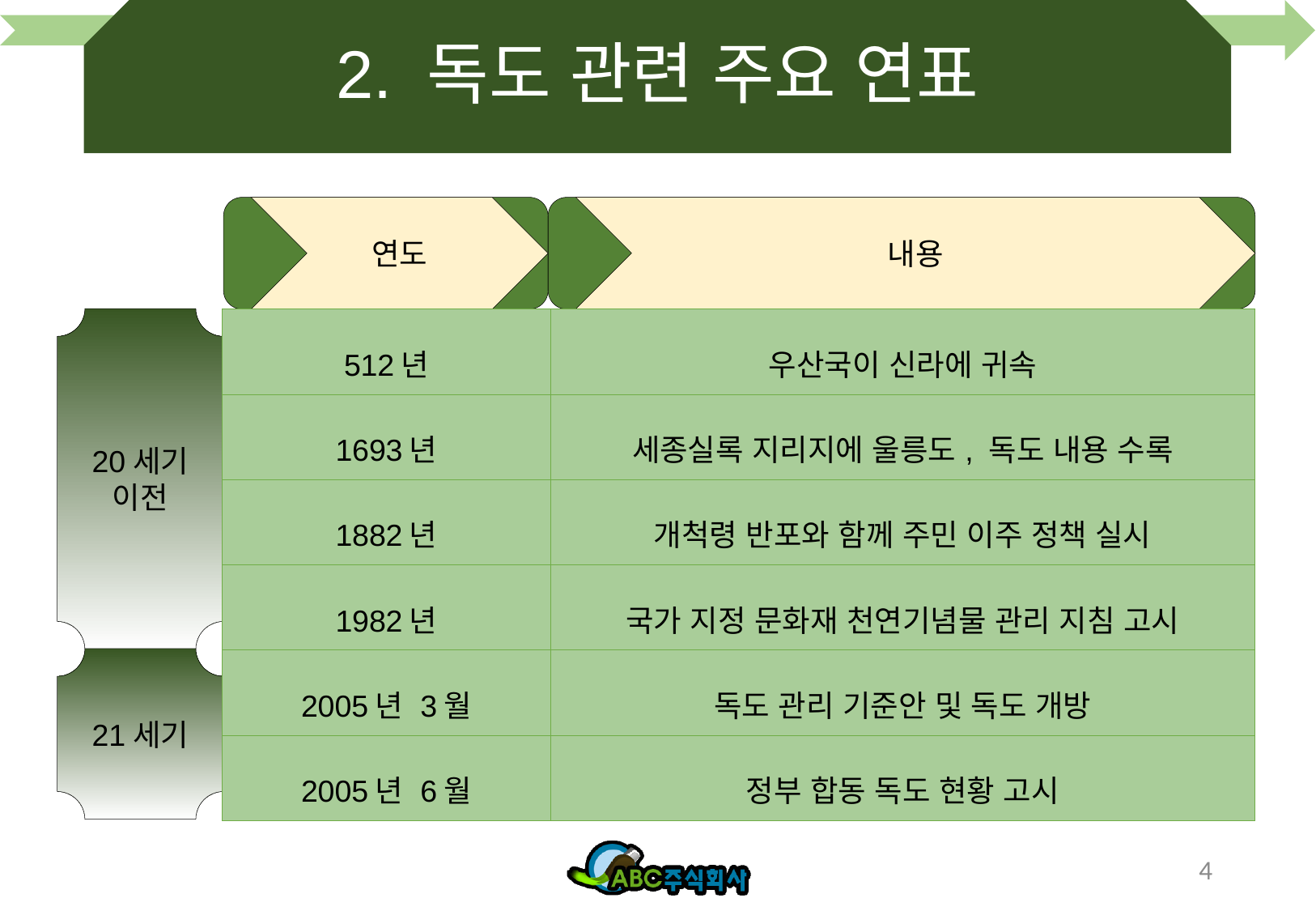

# 2. 독도 관련 주요 연표

연도

내용
20세기
이전
| 512년 | 우산국이 신라에 귀속 |
| --- | --- |
| 1693년 | 세종실록 지리지에 울릉도, 독도 내용 수록 |
| 1882년 | 개척령 반포와 함께 주민 이주 정책 실시 |
| 1982년 | 국가 지정 문화재 천연기념물 관리 지침 고시 |
| 2005년 3월 | 독도 관리 기준안 및 독도 개방 |
| 2005년 6월 | 정부 합동 독도 현황 고시 |
21세기
4